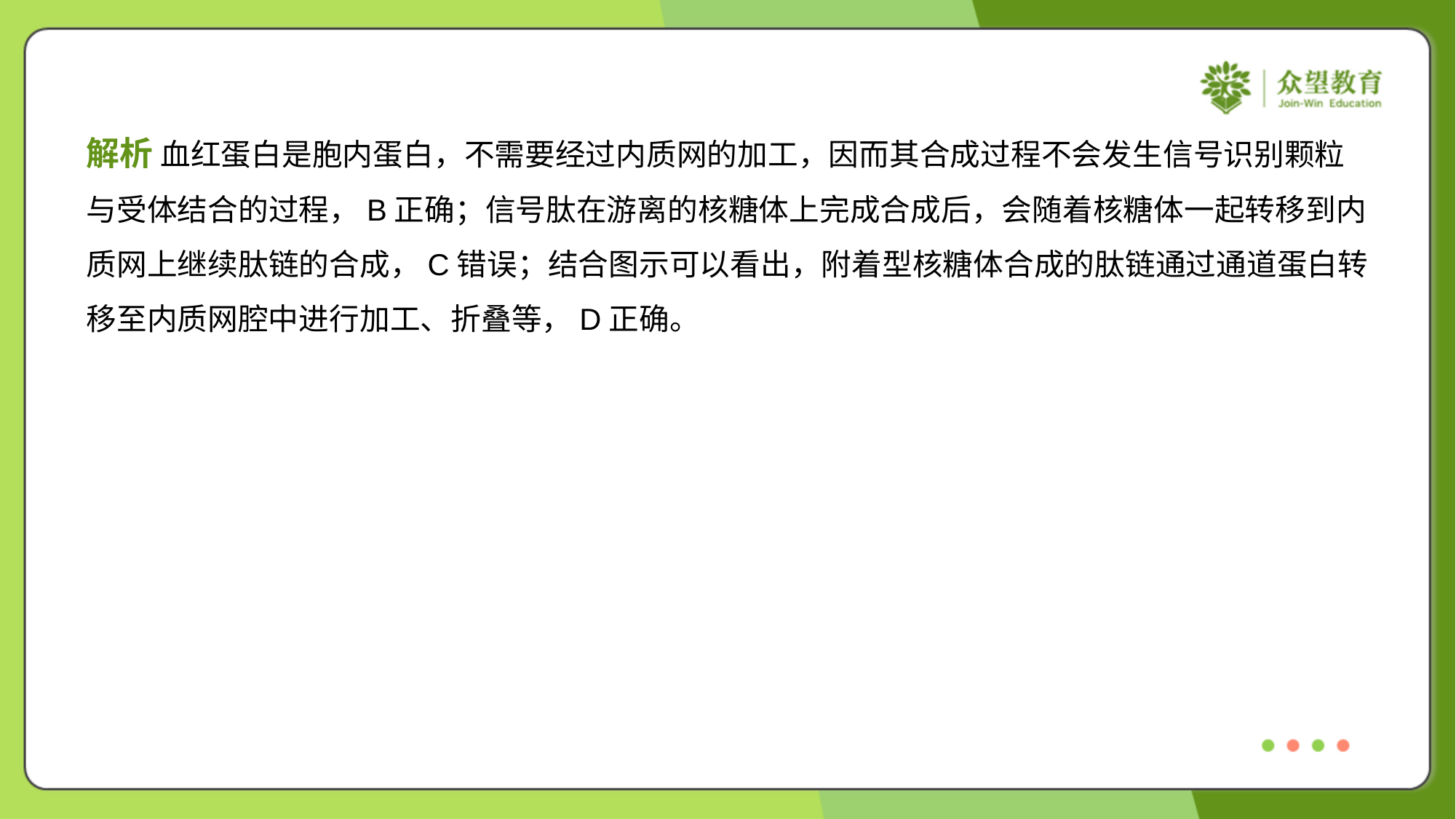

解析 血红蛋白是胞内蛋白，不需要经过内质网的加工，因而其合成过程不会发生信号识别颗粒
与受体结合的过程，B正确；信号肽在游离的核糖体上完成合成后，会随着核糖体一起转移到内
质网上继续肽链的合成，C错误；结合图示可以看出，附着型核糖体合成的肽链通过通道蛋白转
移至内质网腔中进行加工、折叠等，D正确。